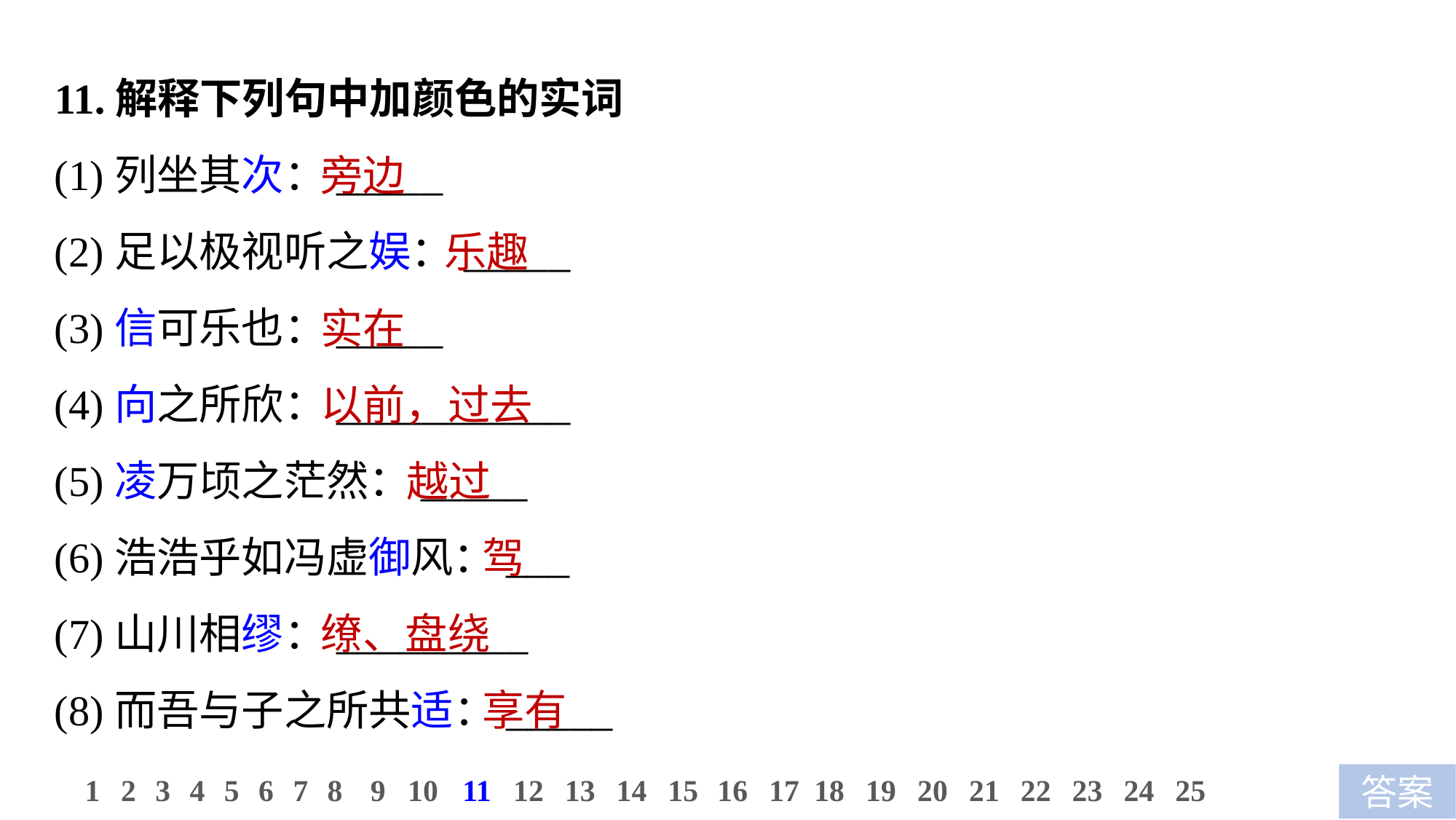

11.解释下列句中加颜色的实词
(1)列坐其次：_____
(2)足以极视听之娱：_____
(3)信可乐也：_____
(4)向之所欣：___________
(5)凌万顷之茫然：_____
(6)浩浩乎如冯虚御风：___
(7)山川相缪：_________
(8)而吾与子之所共适：_____
旁边
            乐趣
实在
以前，过去
        越过
                驾
缭、盘绕
                享有
11
12
13
14
15
16
17
18
19
20
21
22
23
24
25
1
2
3
4
5
6
7
8
9
10
答案